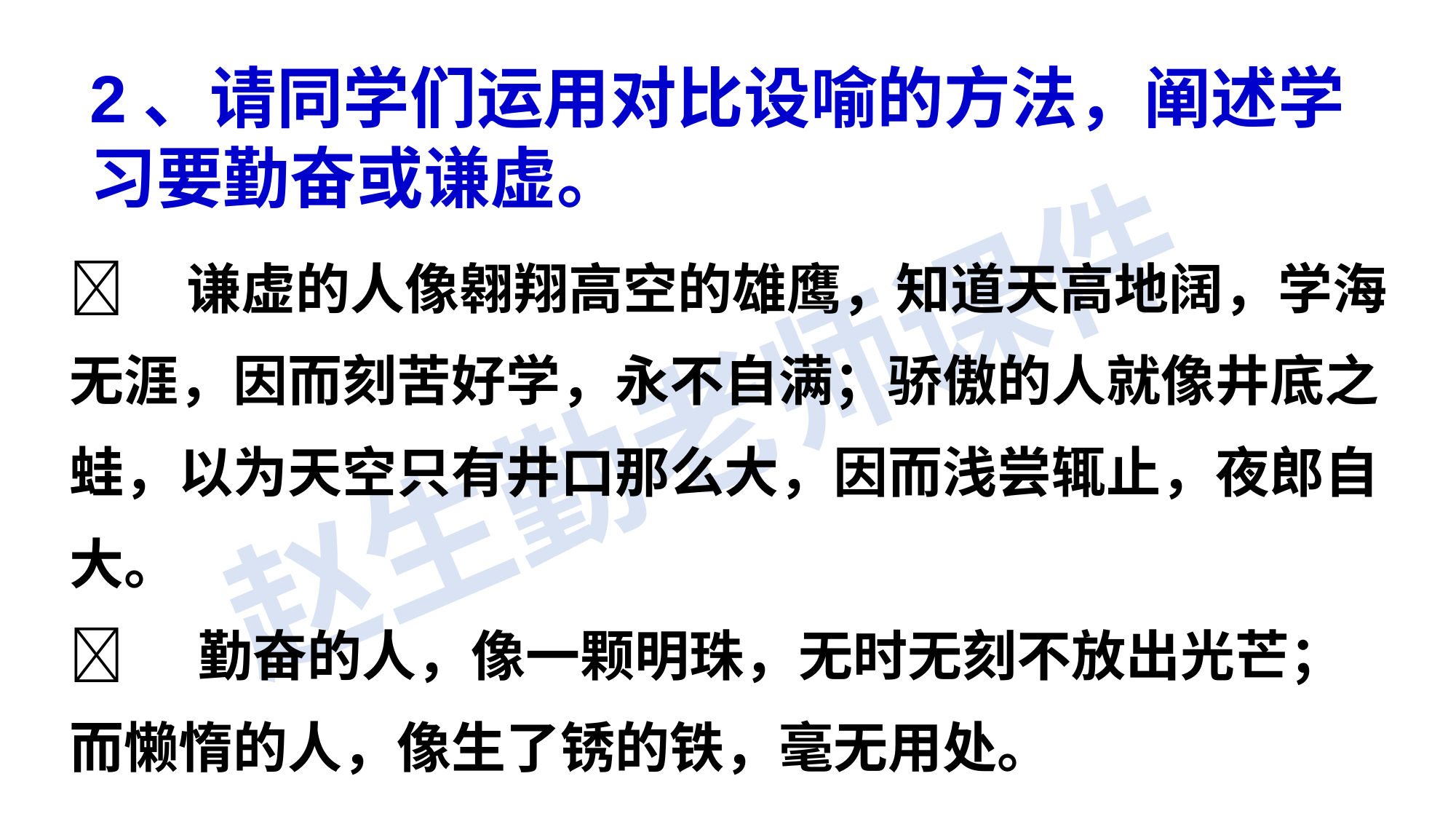

2、请同学们运用对比设喻的方法，阐述学习要勤奋或谦虚。
∇    谦虚的人像翱翔高空的雄鹰，知道天高地阔，学海无涯，因而刻苦好学，永不自满；骄傲的人就像井底之蛙，以为天空只有井口那么大，因而浅尝辄止，夜郎自大。
∇     勤奋的人，像一颗明珠，无时无刻不放出光芒；而懒惰的人，像生了锈的铁，毫无用处。